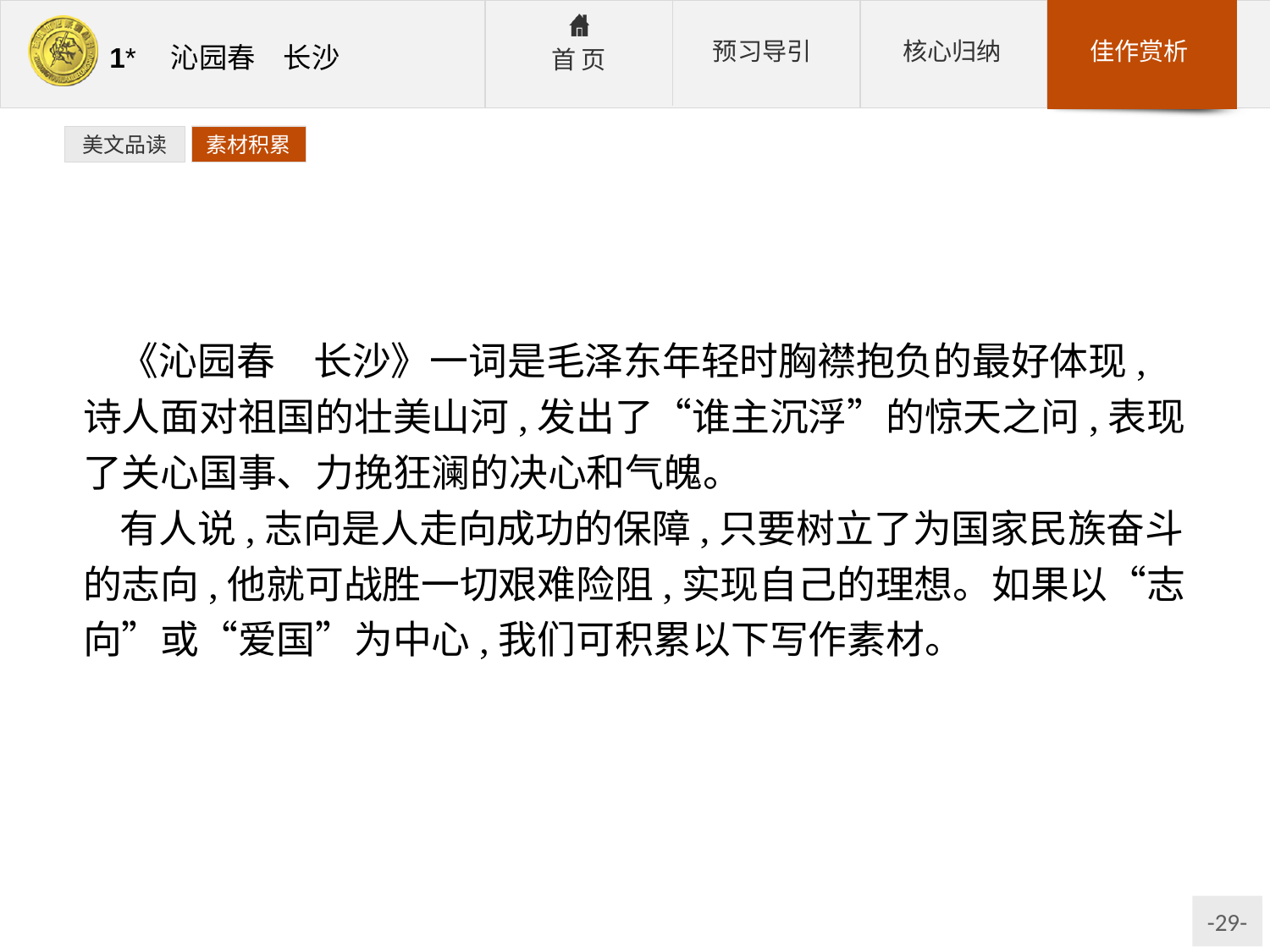

美文品读
素材积累
《沁园春　长沙》一词是毛泽东年轻时胸襟抱负的最好体现,诗人面对祖国的壮美山河,发出了“谁主沉浮”的惊天之问,表现了关心国事、力挽狂澜的决心和气魄。
有人说,志向是人走向成功的保障,只要树立了为国家民族奋斗的志向,他就可战胜一切艰难险阻,实现自己的理想。如果以“志向”或“爱国”为中心,我们可积累以下写作素材。